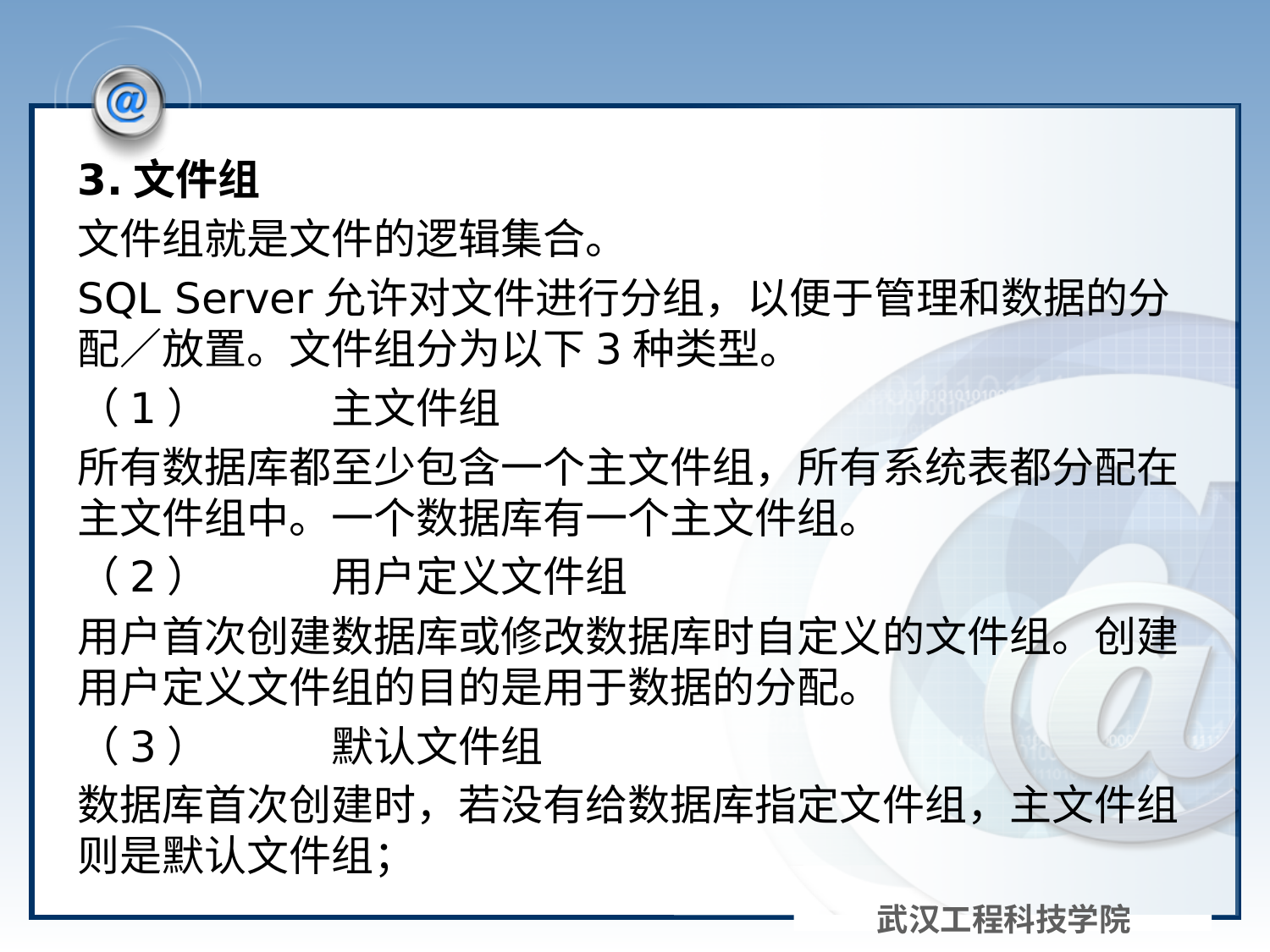

#
3.文件组
文件组就是文件的逻辑集合。
SQL Server允许对文件进行分组，以便于管理和数据的分配／放置。文件组分为以下3种类型。
（1）	主文件组
所有数据库都至少包含一个主文件组，所有系统表都分配在主文件组中。一个数据库有一个主文件组。
（2）	用户定义文件组
用户首次创建数据库或修改数据库时自定义的文件组。创建用户定义文件组的目的是用于数据的分配。
（3）	默认文件组
数据库首次创建时，若没有给数据库指定文件组，主文件组则是默认文件组；

武汉工程科技学院